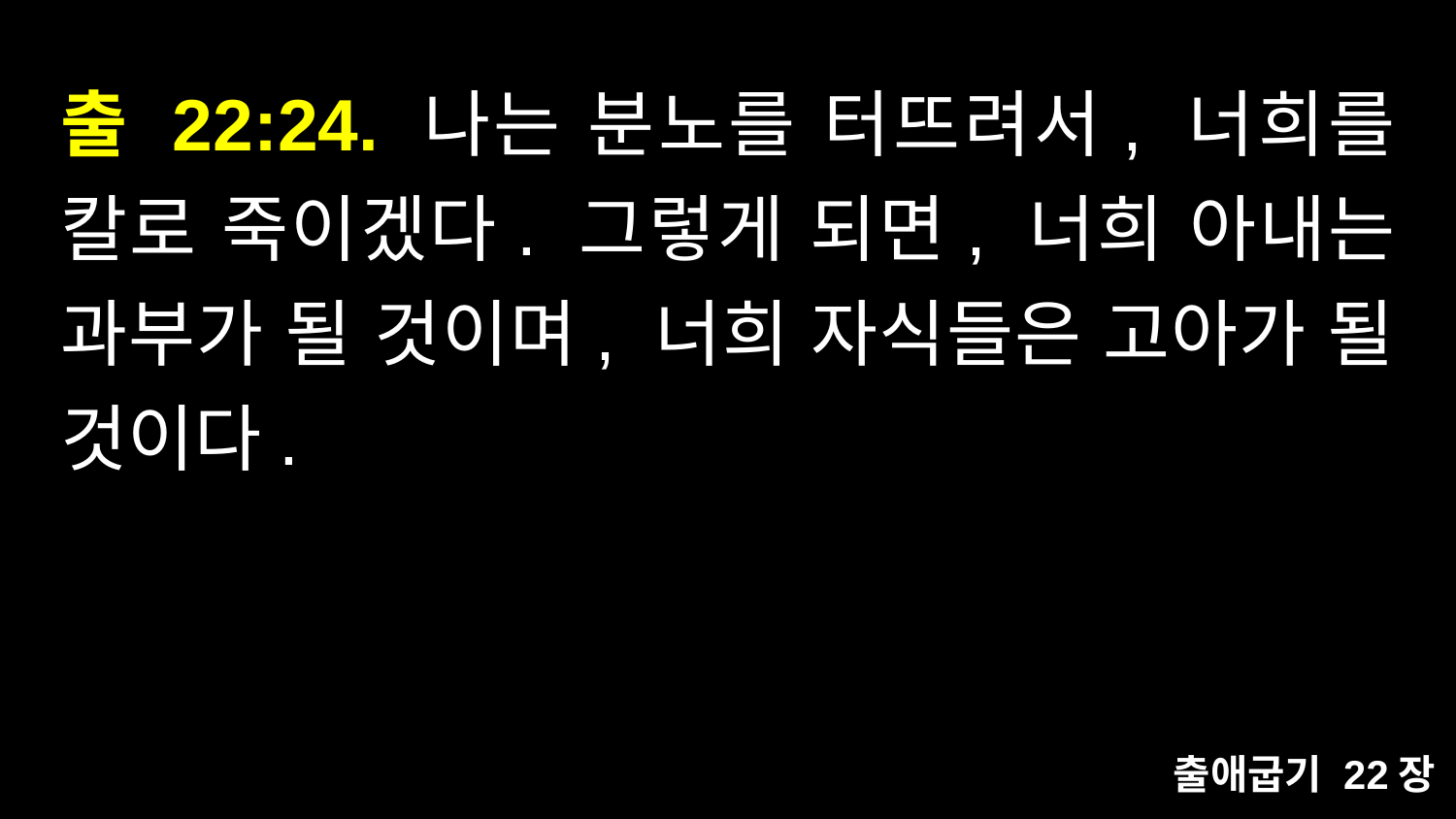

# 출 22:24. 나는 분노를 터뜨려서, 너희를 칼로 죽이겠다. 그렇게 되면, 너희 아내는 과부가 될 것이며, 너희 자식들은 고아가 될 것이다.
출애굽기 22장